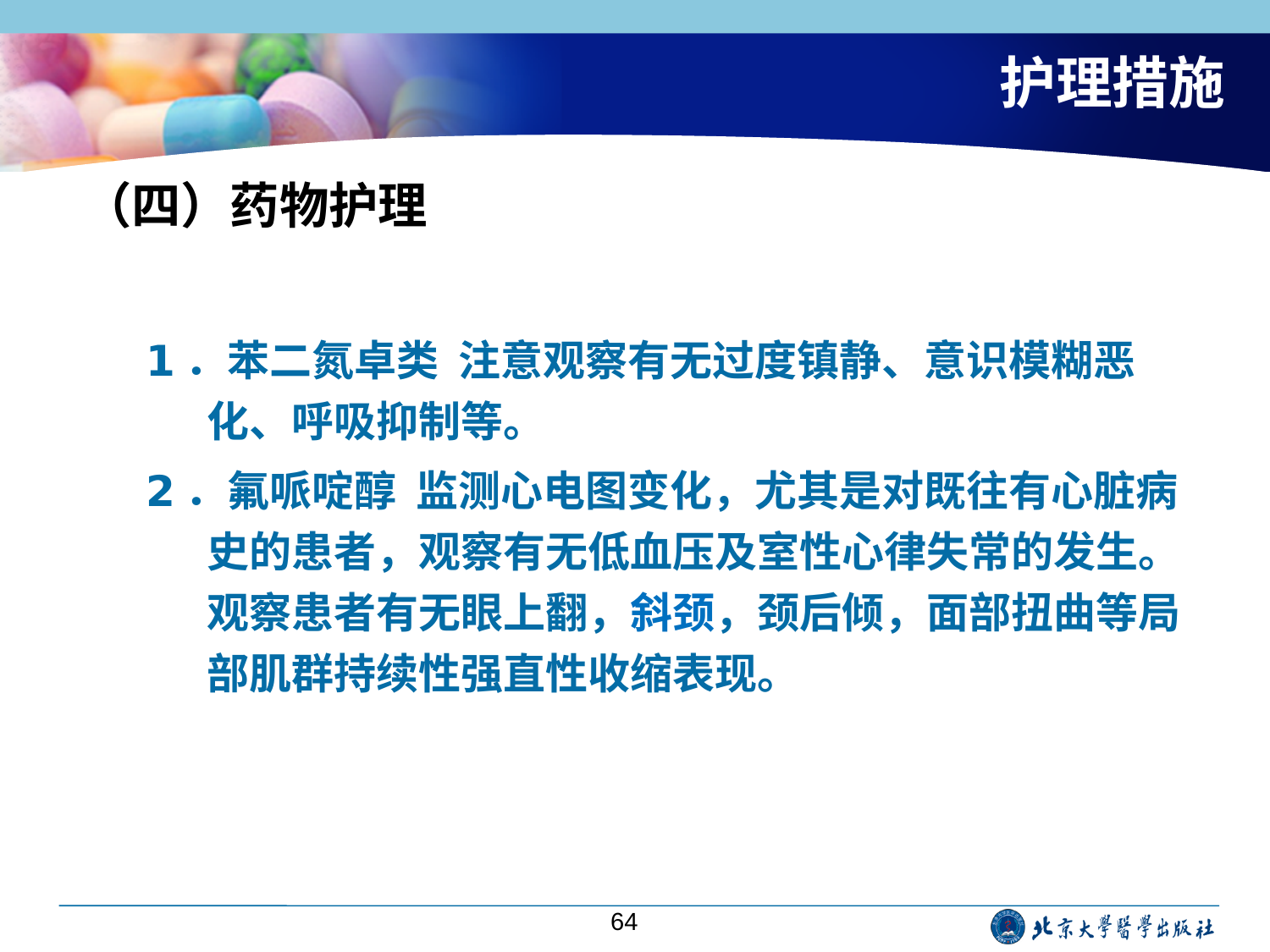

# 护理措施
（四）药物护理

1．苯二氮卓类  注意观察有无过度镇静、意识模糊恶化、呼吸抑制等。
2．氟哌啶醇  监测心电图变化，尤其是对既往有心脏病史的患者，观察有无低血压及室性心律失常的发生。观察患者有无眼上翻，斜颈，颈后倾，面部扭曲等局部肌群持续性强直性收缩表现。
64